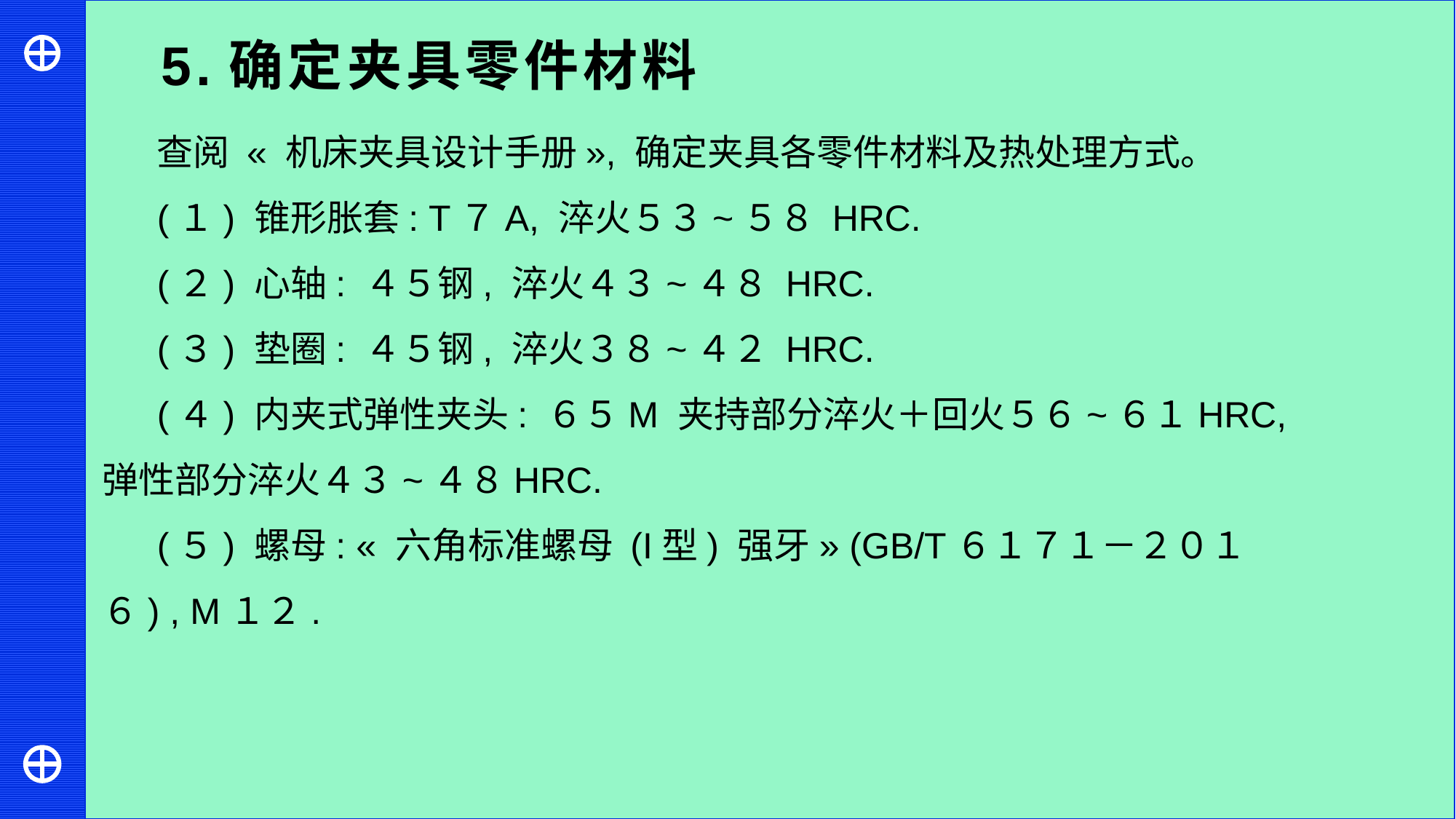

5.确定夹具零件材料
查阅 « 机床夹具设计手册», 确定夹具各零件材料及热处理方式。
(１) 锥形胀套: T７A, 淬火５３~５８ HRC.
(２) 心轴: ４５钢, 淬火４３~４８ HRC.
(３) 垫圈: ４５钢, 淬火３８~４２ HRC.
(４) 内夹式弹性夹头: ６５M 夹持部分淬火＋回火５６~６１HRC, 弹性部分淬火４３~４８HRC.
(５) 螺母: « 六角标准螺母 (I型) 强牙» (GB/T６１７１－２０１６) , M１２.